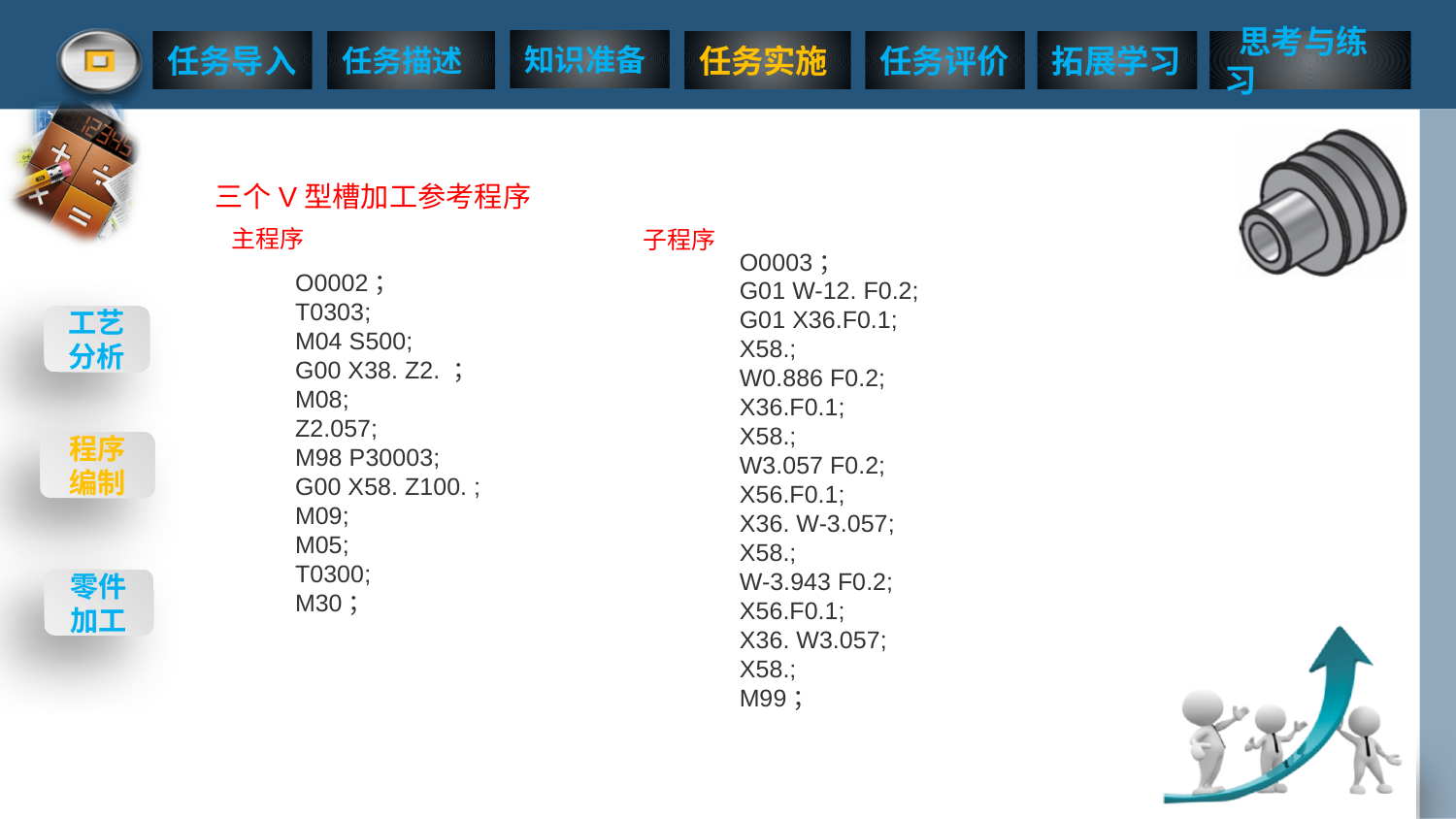

三个V型槽加工参考程序
主程序
子程序
O0003；
G01 W-12. F0.2;
G01 X36.F0.1;
X58.;
W0.886 F0.2;
X36.F0.1;
X58.;
W3.057 F0.2;
X56.F0.1;
X36. W-3.057;
X58.;
W-3.943 F0.2;
X56.F0.1;
X36. W3.057;
X58.;
M99；
O0002；
T0303;
M04 S500;
G00 X38. Z2. ；
M08;
Z2.057;
M98 P30003;
G00 X58. Z100. ;
M09;
M05;
T0300;
M30；